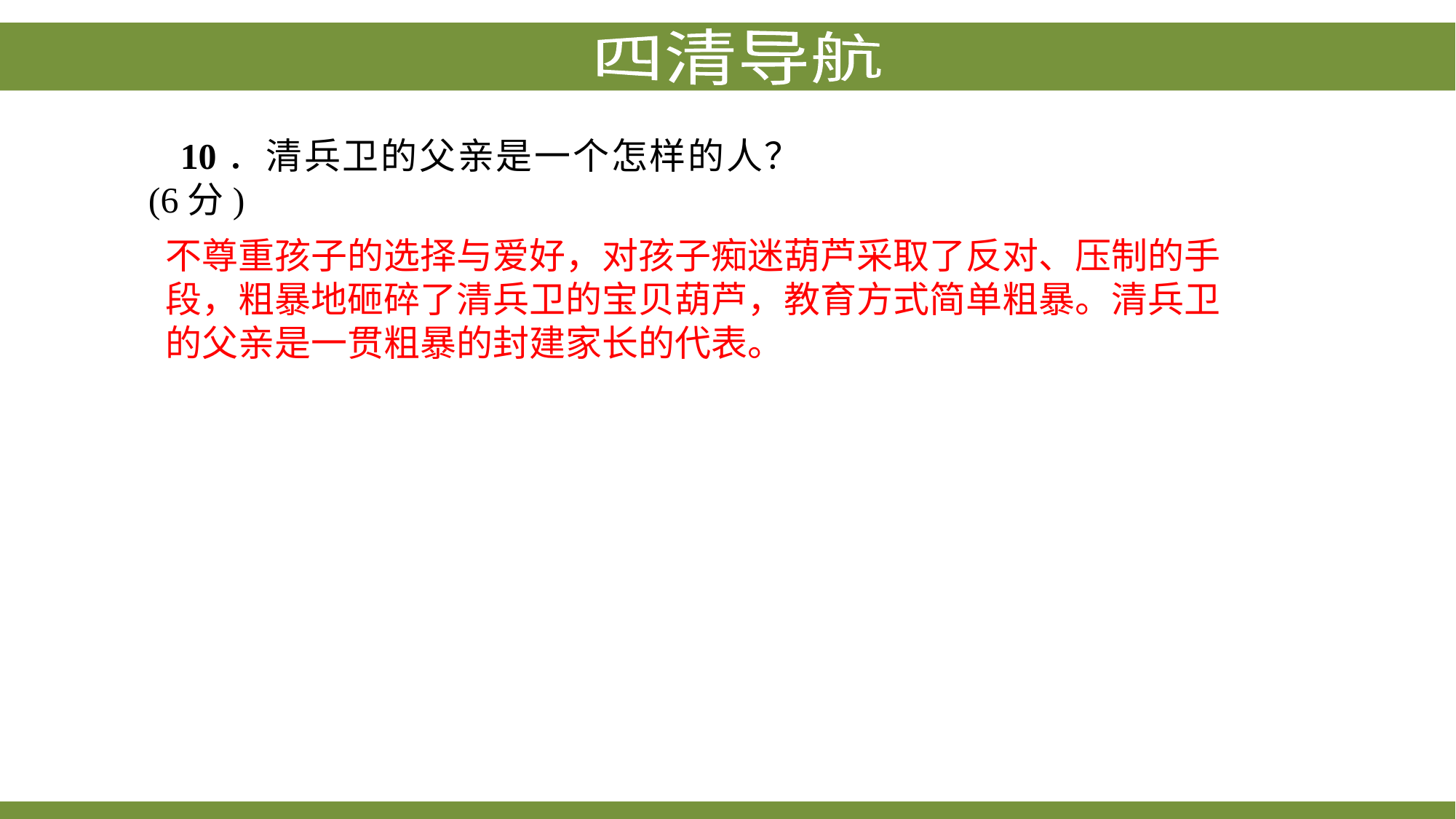

10．清兵卫的父亲是一个怎样的人？(6分)
不尊重孩子的选择与爱好，对孩子痴迷葫芦采取了反对、压制的手段，粗暴地砸碎了清兵卫的宝贝葫芦，教育方式简单粗暴。清兵卫的父亲是一贯粗暴的封建家长的代表。